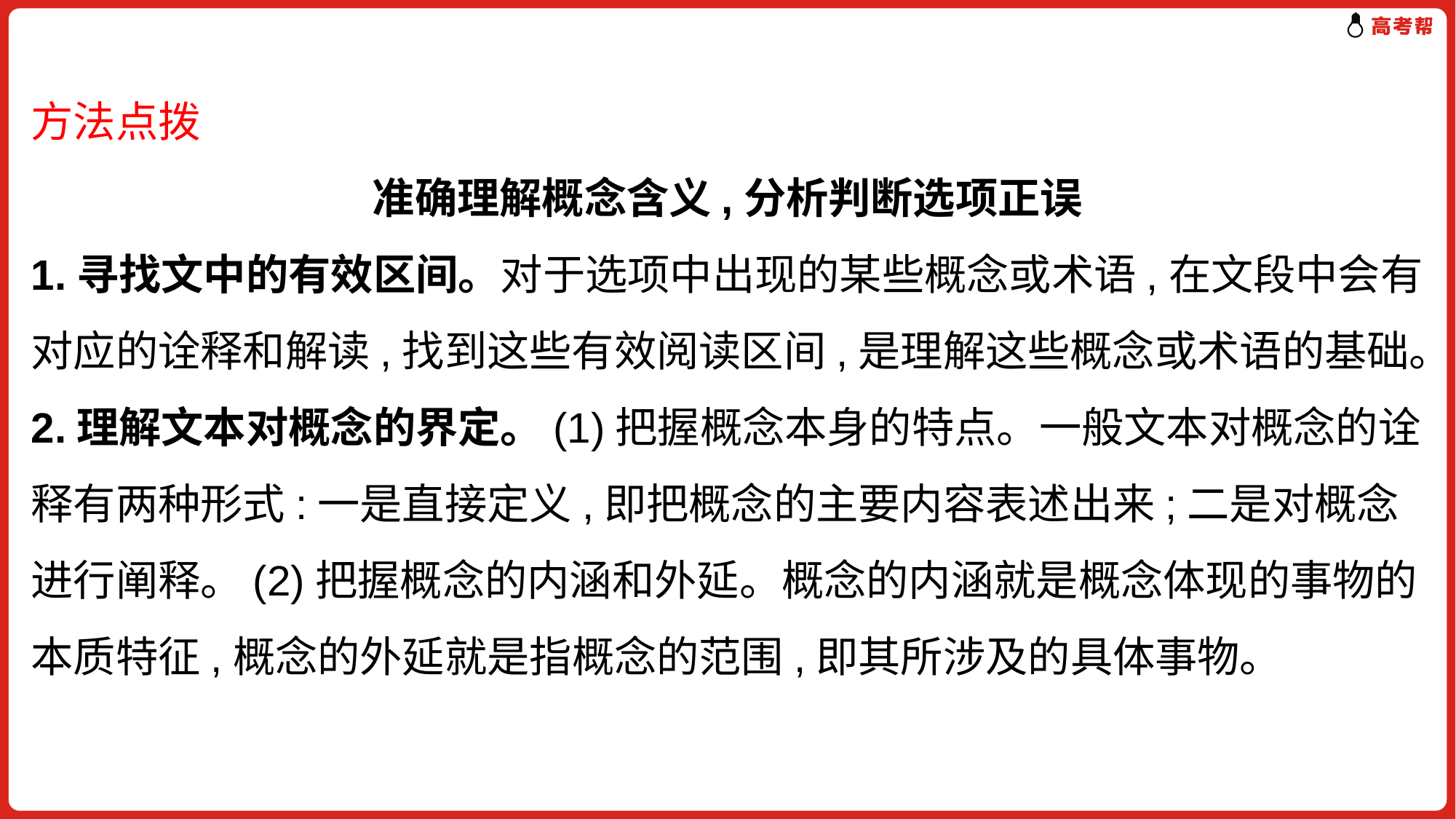

方法点拨
准确理解概念含义,分析判断选项正误
1.寻找文中的有效区间。对于选项中出现的某些概念或术语,在文段中会有对应的诠释和解读,找到这些有效阅读区间,是理解这些概念或术语的基础。
2.理解文本对概念的界定。(1)把握概念本身的特点。一般文本对概念的诠释有两种形式:一是直接定义,即把概念的主要内容表述出来;二是对概念进行阐释。(2)把握概念的内涵和外延。概念的内涵就是概念体现的事物的本质特征,概念的外延就是指概念的范围,即其所涉及的具体事物。